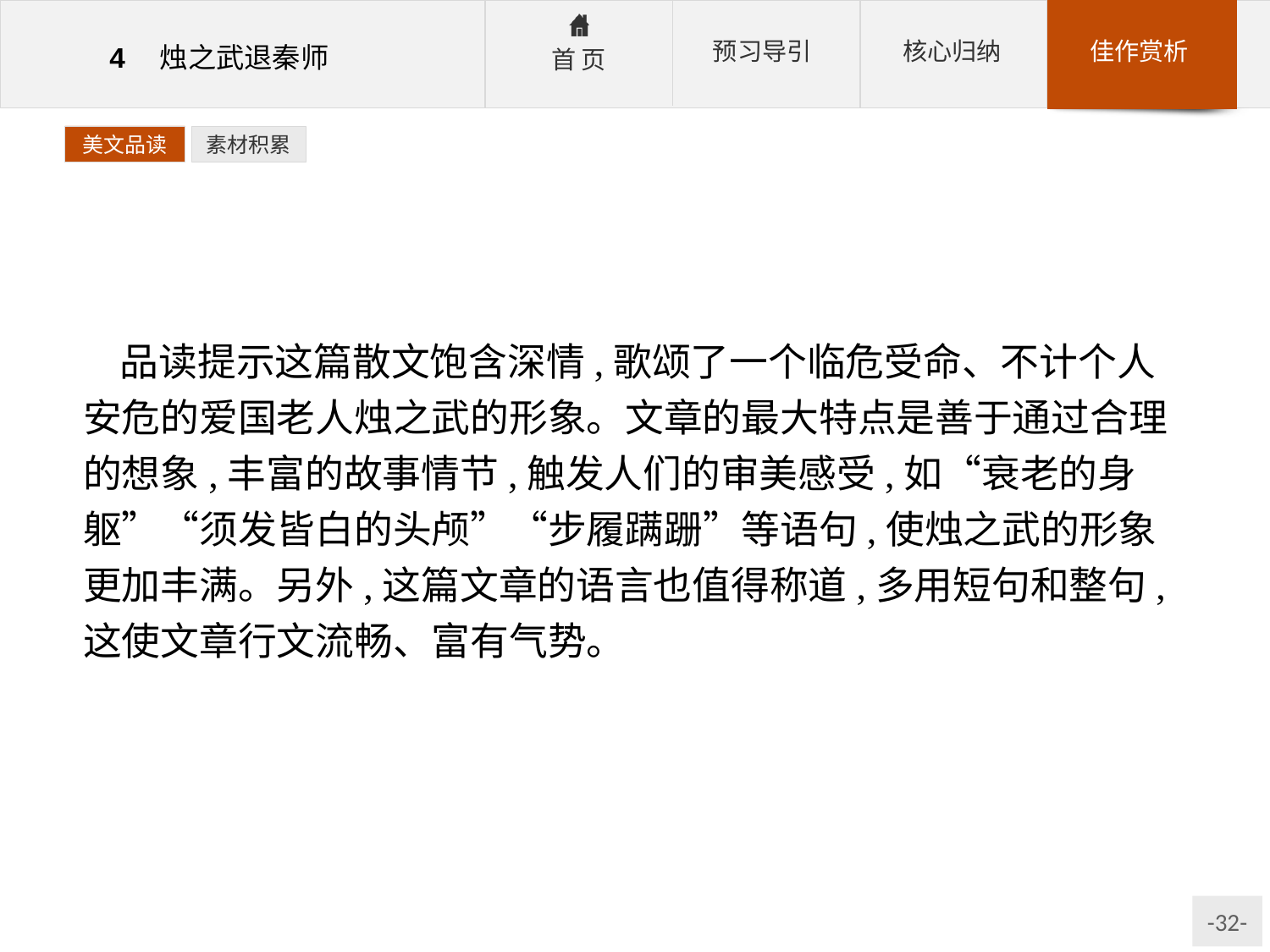

美文品读
素材积累
品读提示这篇散文饱含深情,歌颂了一个临危受命、不计个人安危的爱国老人烛之武的形象。文章的最大特点是善于通过合理的想象,丰富的故事情节,触发人们的审美感受,如“衰老的身躯”“须发皆白的头颅”“步履蹒跚”等语句,使烛之武的形象更加丰满。另外,这篇文章的语言也值得称道,多用短句和整句,这使文章行文流畅、富有气势。